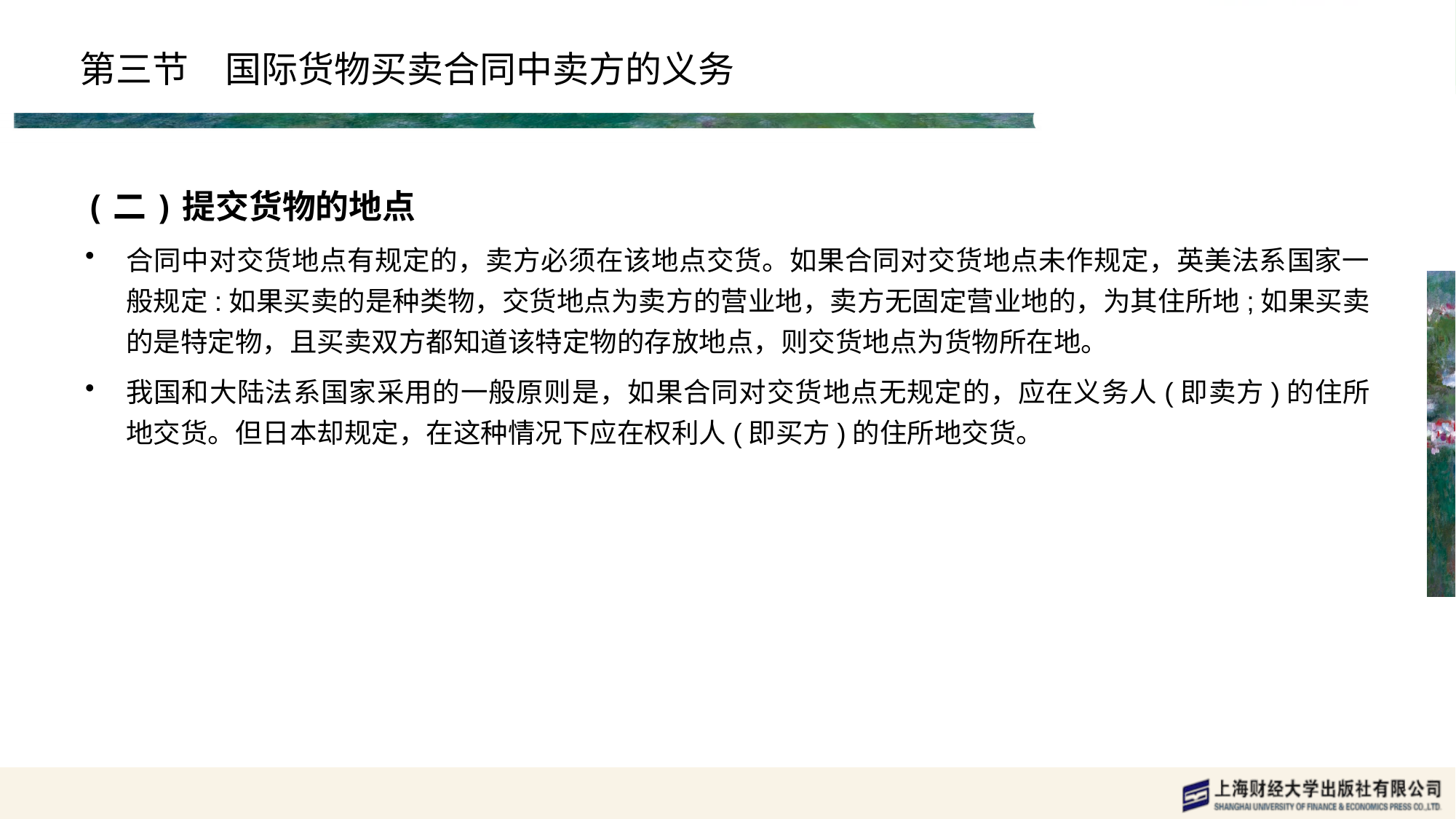

# 第三节　国际货物买卖合同中卖方的义务
(二)提交货物的地点
合同中对交货地点有规定的，卖方必须在该地点交货。如果合同对交货地点未作规定，英美法系国家一般规定:如果买卖的是种类物，交货地点为卖方的营业地，卖方无固定营业地的，为其住所地;如果买卖的是特定物，且买卖双方都知道该特定物的存放地点，则交货地点为货物所在地。
我国和大陆法系国家采用的一般原则是，如果合同对交货地点无规定的，应在义务人(即卖方)的住所地交货。但日本却规定，在这种情况下应在权利人(即买方)的住所地交货。